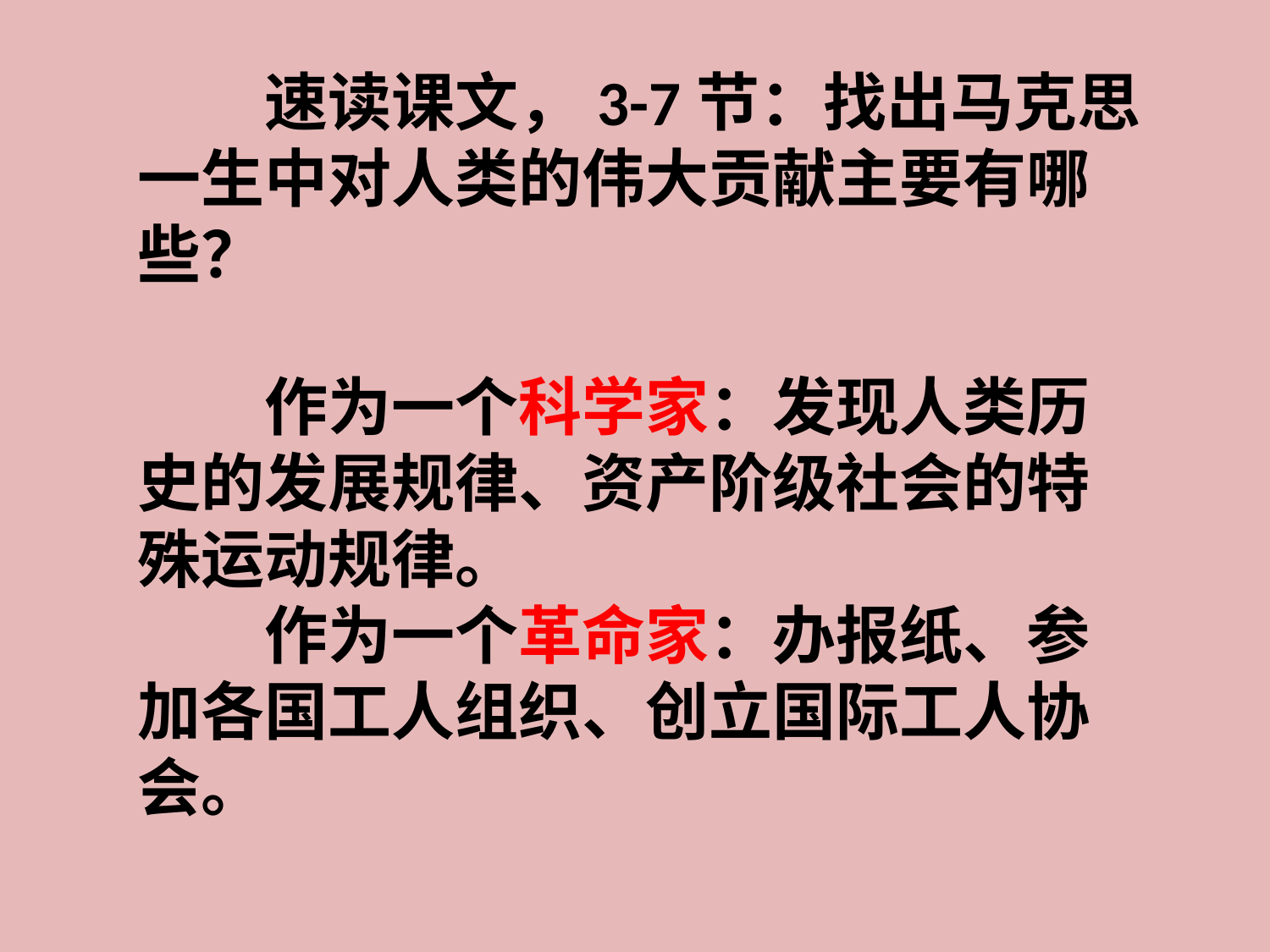

速读课文，3-7节：找出马克思一生中对人类的伟大贡献主要有哪些？

　　作为一个科学家：发现人类历史的发展规律、资产阶级社会的特殊运动规律。
　　作为一个革命家：办报纸、参加各国工人组织、创立国际工人协会。